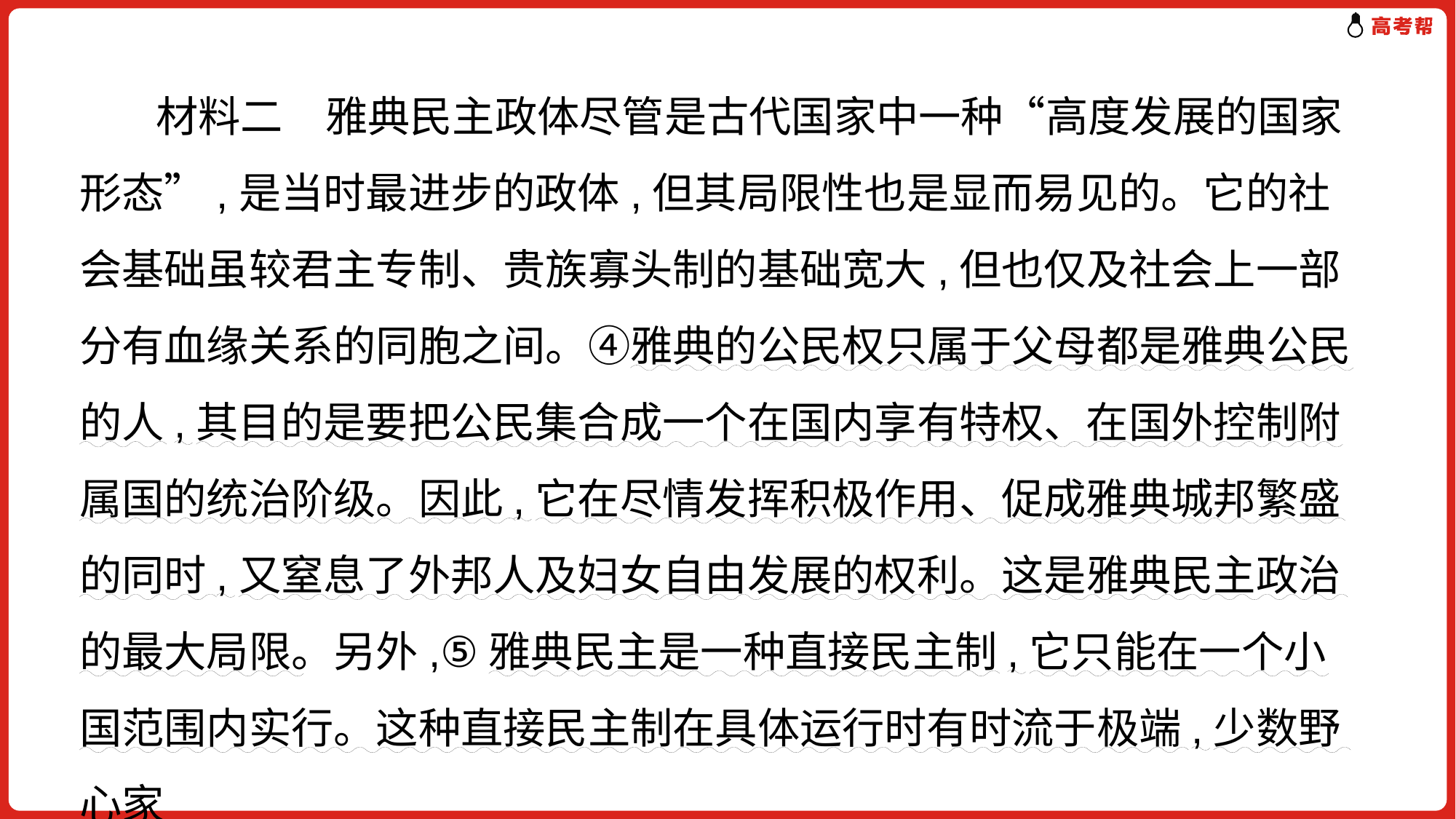

材料二　雅典民主政体尽管是古代国家中一种“高度发展的国家形态”,是当时最进步的政体,但其局限性也是显而易见的。它的社会基础虽较君主专制、贵族寡头制的基础宽大,但也仅及社会上一部分有血缘关系的同胞之间。④雅典的公民权只属于父母都是雅典公民的人,其目的是要把公民集合成一个在国内享有特权、在国外控制附属国的统治阶级。因此,它在尽情发挥积极作用、促成雅典城邦繁盛的同时,又窒息了外邦人及妇女自由发展的权利。这是雅典民主政治的最大局限。另外,⑤雅典民主是一种直接民主制,它只能在一个小国范围内实行。这种直接民主制在具体运行时有时流于极端,少数野心家